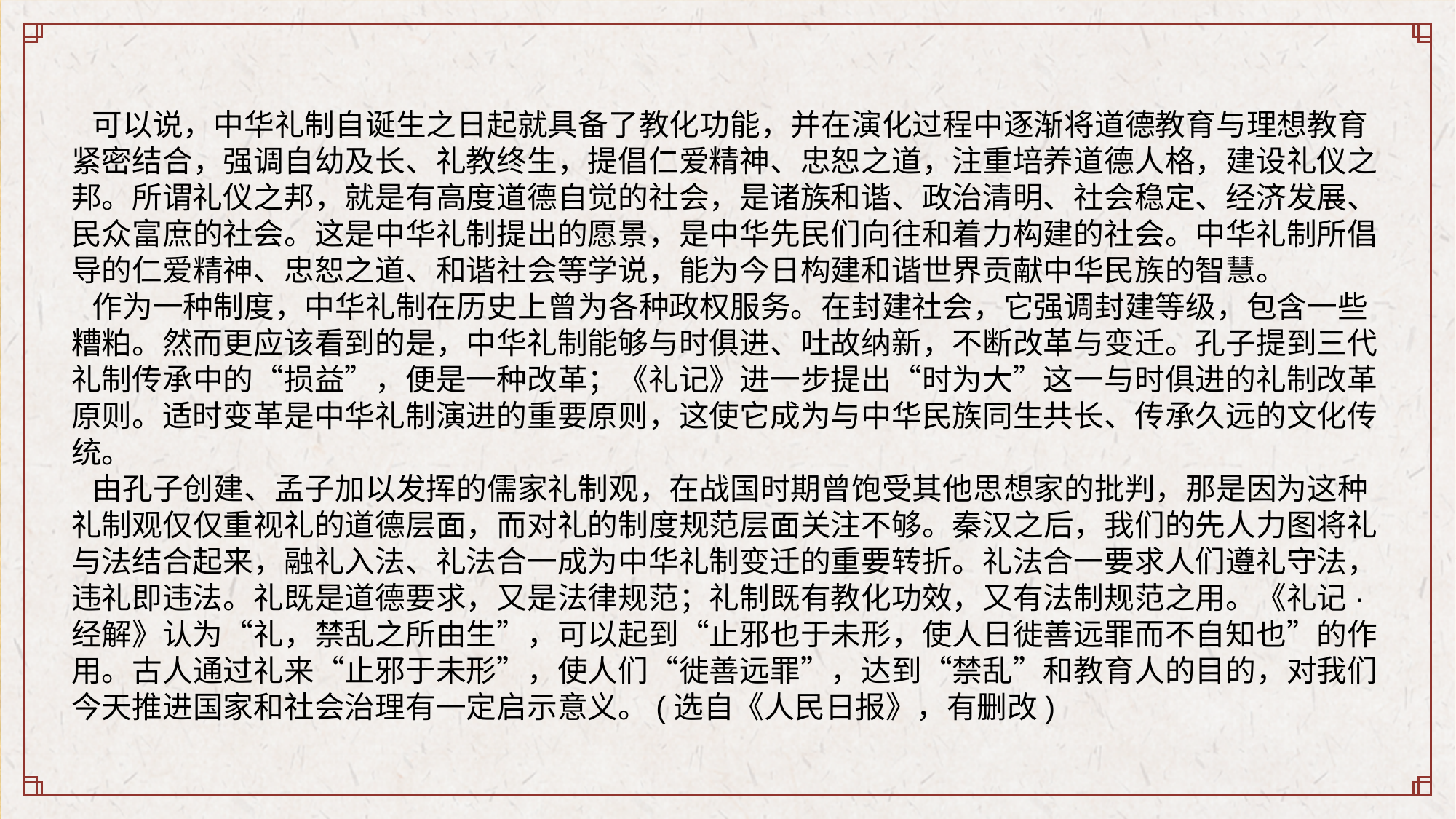

可以说，中华礼制自诞生之日起就具备了教化功能，并在演化过程中逐渐将道德教育与理想教育紧密结合，强调自幼及长、礼教终生，提倡仁爱精神、忠恕之道，注重培养道德人格，建设礼仪之邦。所谓礼仪之邦，就是有高度道德自觉的社会，是诸族和谐、政治清明、社会稳定、经济发展、民众富庶的社会。这是中华礼制提出的愿景，是中华先民们向往和着力构建的社会。中华礼制所倡导的仁爱精神、忠恕之道、和谐社会等学说，能为今日构建和谐世界贡献中华民族的智慧。
  作为一种制度，中华礼制在历史上曾为各种政权服务。在封建社会，它强调封建等级，包含一些糟粕。然而更应该看到的是，中华礼制能够与时俱进、吐故纳新，不断改革与变迁。孔子提到三代礼制传承中的“损益”，便是一种改革；《礼记》进一步提出“时为大”这一与时俱进的礼制改革原则。适时变革是中华礼制演进的重要原则，这使它成为与中华民族同生共长、传承久远的文化传统。
  由孔子创建、孟子加以发挥的儒家礼制观，在战国时期曾饱受其他思想家的批判，那是因为这种礼制观仅仅重视礼的道德层面，而对礼的制度规范层面关注不够。秦汉之后，我们的先人力图将礼与法结合起来，融礼入法、礼法合一成为中华礼制变迁的重要转折。礼法合一要求人们遵礼守法，违礼即违法。礼既是道德要求，又是法律规范；礼制既有教化功效，又有法制规范之用。《礼记·经解》认为“礼，禁乱之所由生”，可以起到“止邪也于未形，使人日徙善远罪而不自知也”的作用。古人通过礼来“止邪于未形”，使人们“徙善远罪”，达到“禁乱”和教育人的目的，对我们今天推进国家和社会治理有一定启示意义。(选自《人民日报》，有删改)